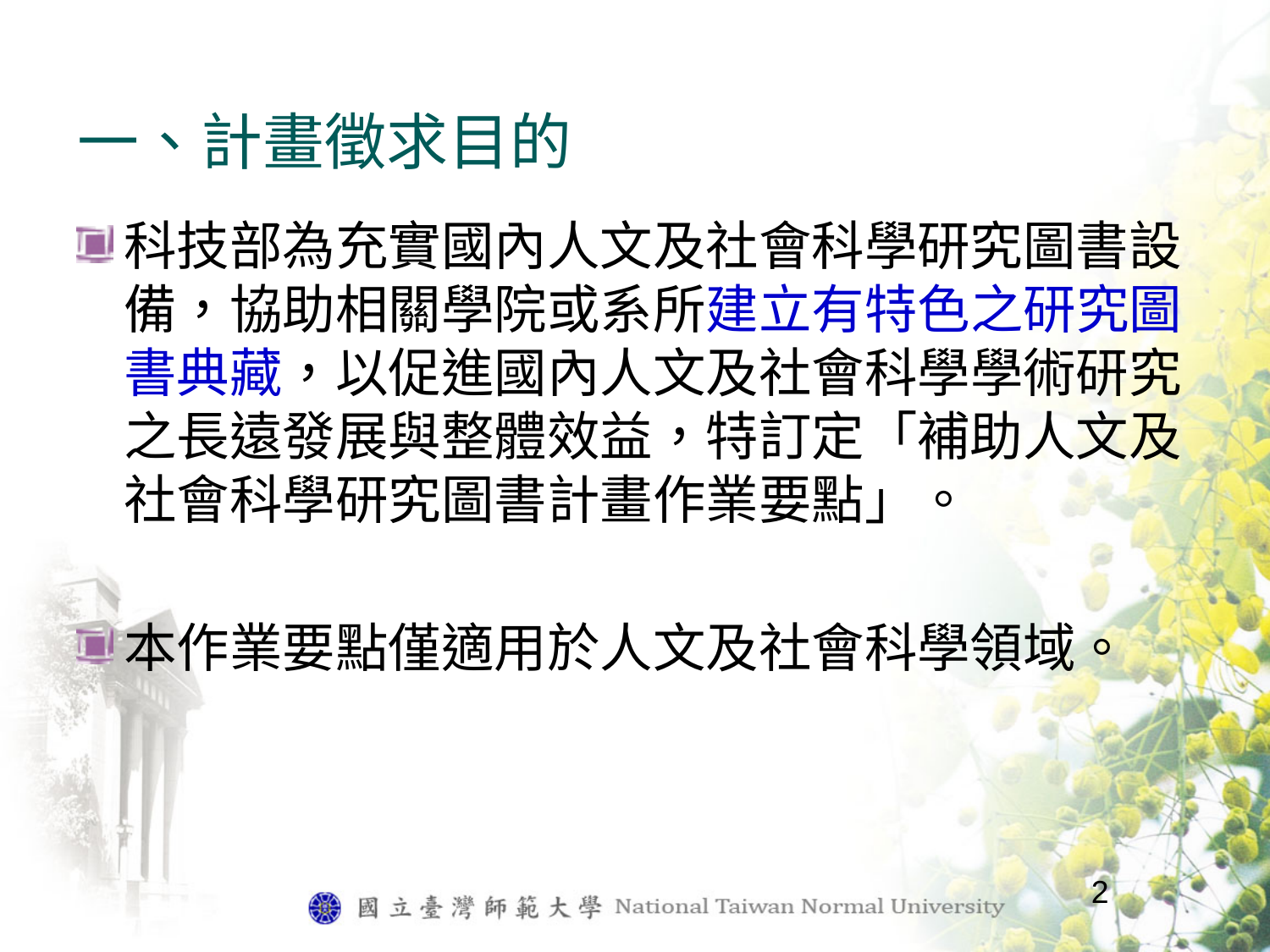

# 一、計畫徵求目的
科技部為充實國內人文及社會科學研究圖書設備，協助相關學院或系所建立有特色之研究圖書典藏，以促進國內人文及社會科學學術研究之長遠發展與整體效益，特訂定「補助人文及社會科學研究圖書計畫作業要點」。

本作業要點僅適用於人文及社會科學領域。